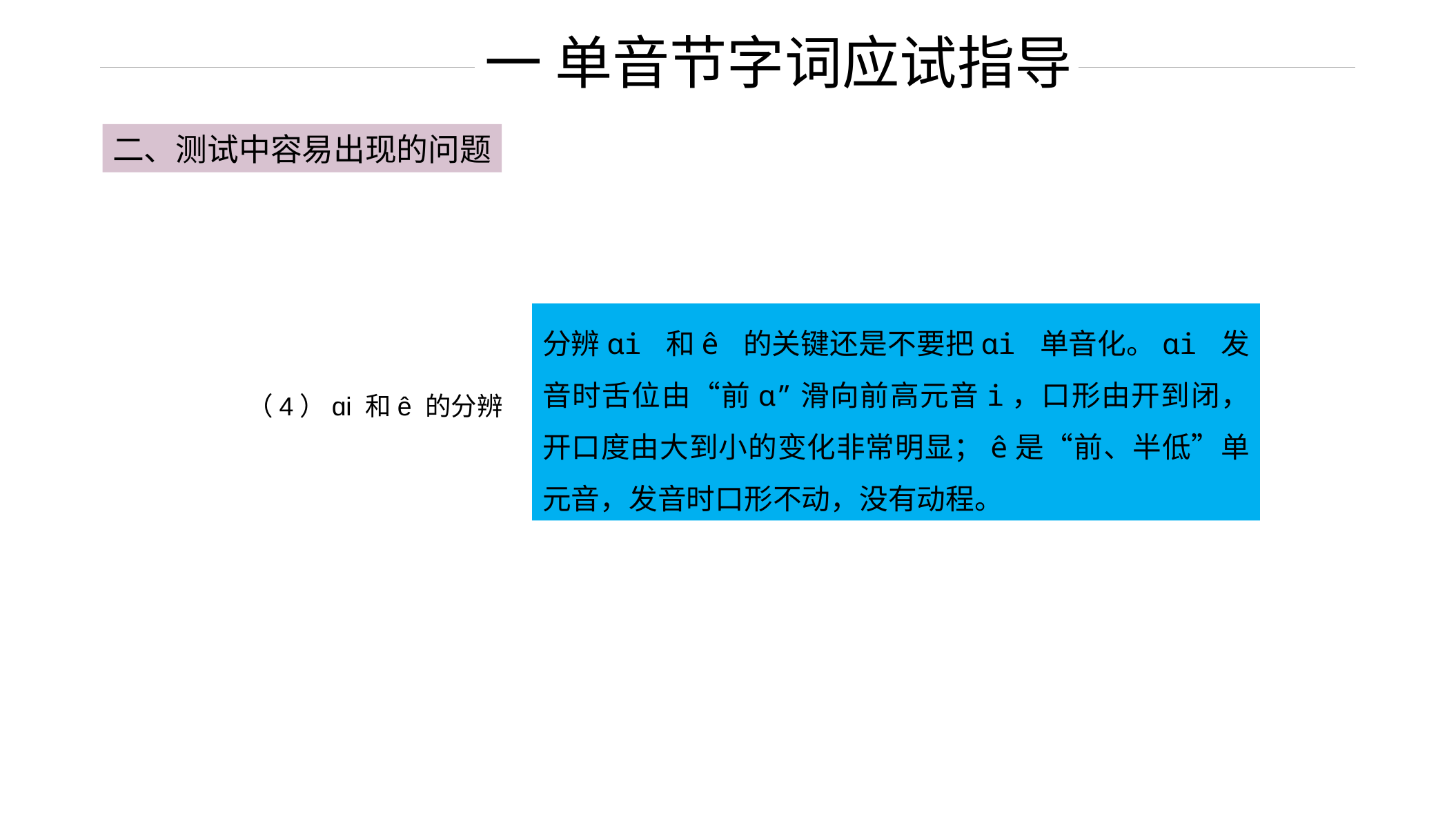

一 单音节字词应试指导
二、测试中容易出现的问题
分辨ɑi 和ê 的关键还是不要把ɑi 单音化。ɑi 发音时舌位由“前ɑ”滑向前高元音i，口形由开到闭，开口度由大到小的变化非常明显；ê是“前、半低”单元音，发音时口形不动，没有动程。
（4）ɑi 和ê 的分辨